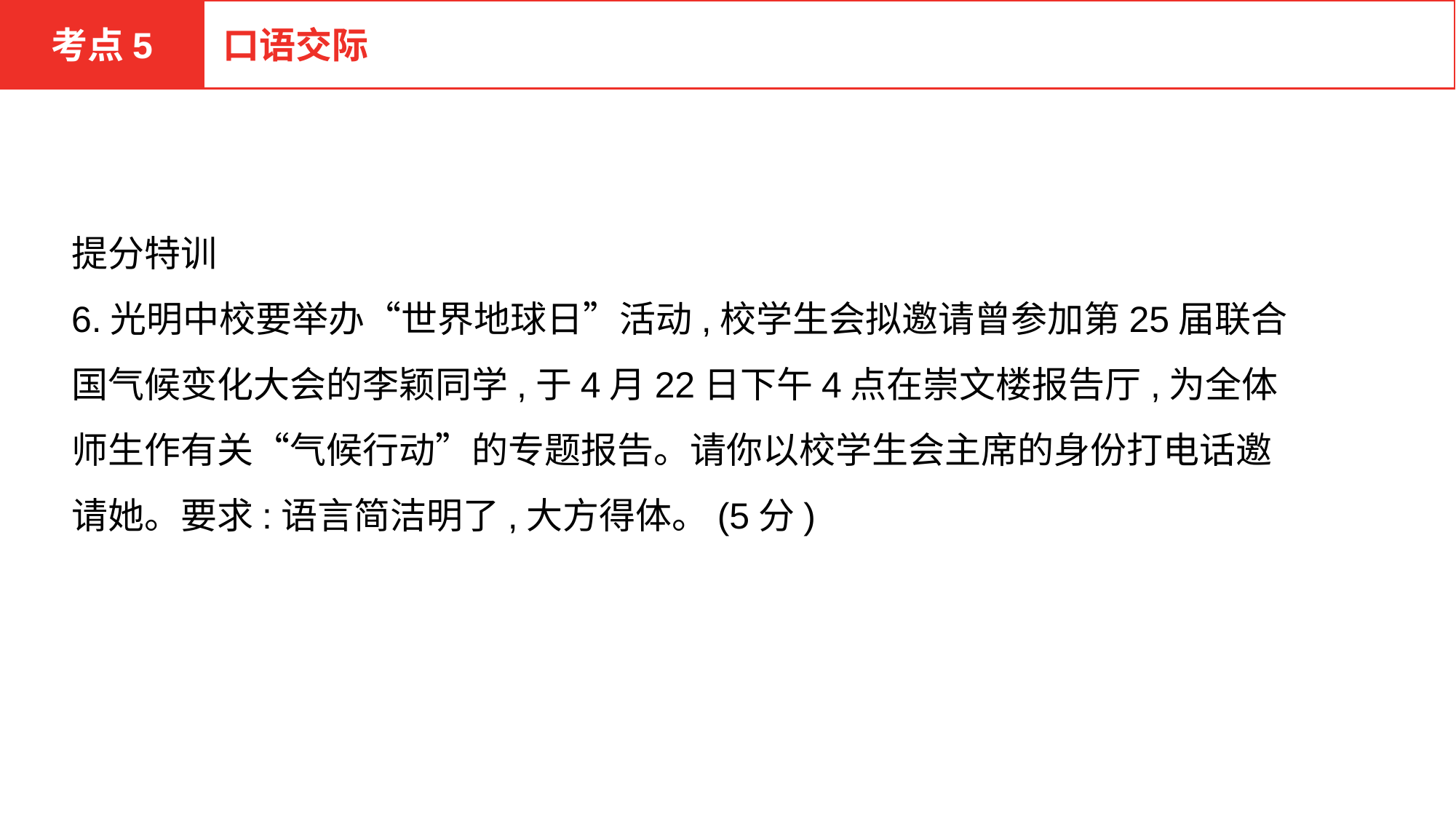

考点5
口语交际
提分特训
6.光明中校要举办“世界地球日”活动,校学生会拟邀请曾参加第25届联合国气候变化大会的李颖同学,于4月22日下午4点在崇文楼报告厅,为全体师生作有关“气候行动”的专题报告。请你以校学生会主席的身份打电话邀请她。要求:语言简洁明了,大方得体。(5分)